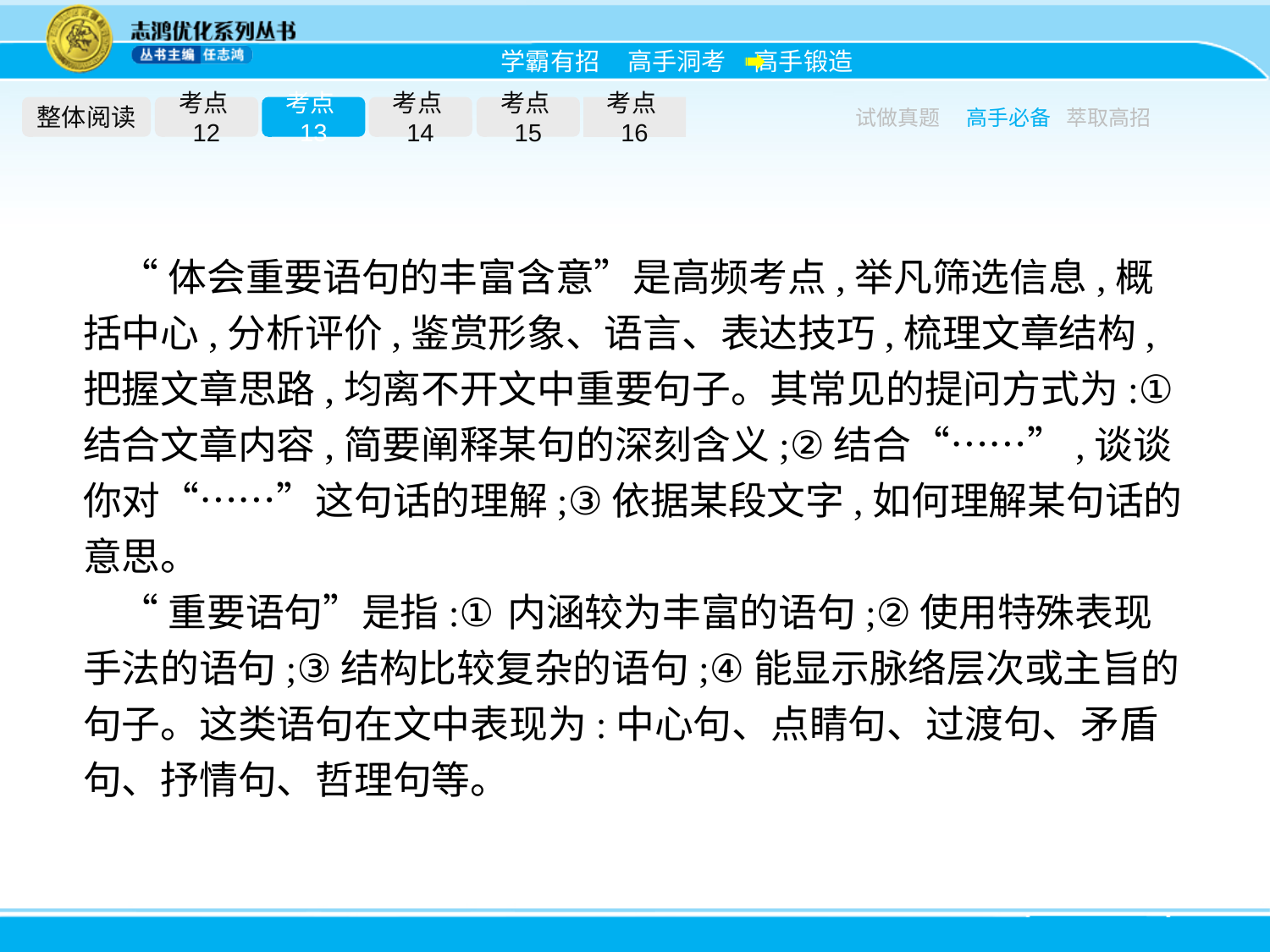

整体阅读
考点12
考点13
考点14
考点15
考点16
试做真题
高手必备
萃取高招
“体会重要语句的丰富含意”是高频考点,举凡筛选信息,概括中心,分析评价,鉴赏形象、语言、表达技巧,梳理文章结构,把握文章思路,均离不开文中重要句子。其常见的提问方式为:①结合文章内容,简要阐释某句的深刻含义;②结合“……”,谈谈你对“……”这句话的理解;③依据某段文字,如何理解某句话的意思。
“重要语句”是指:①内涵较为丰富的语句;②使用特殊表现手法的语句;③结构比较复杂的语句;④能显示脉络层次或主旨的句子。这类语句在文中表现为:中心句、点睛句、过渡句、矛盾句、抒情句、哲理句等。